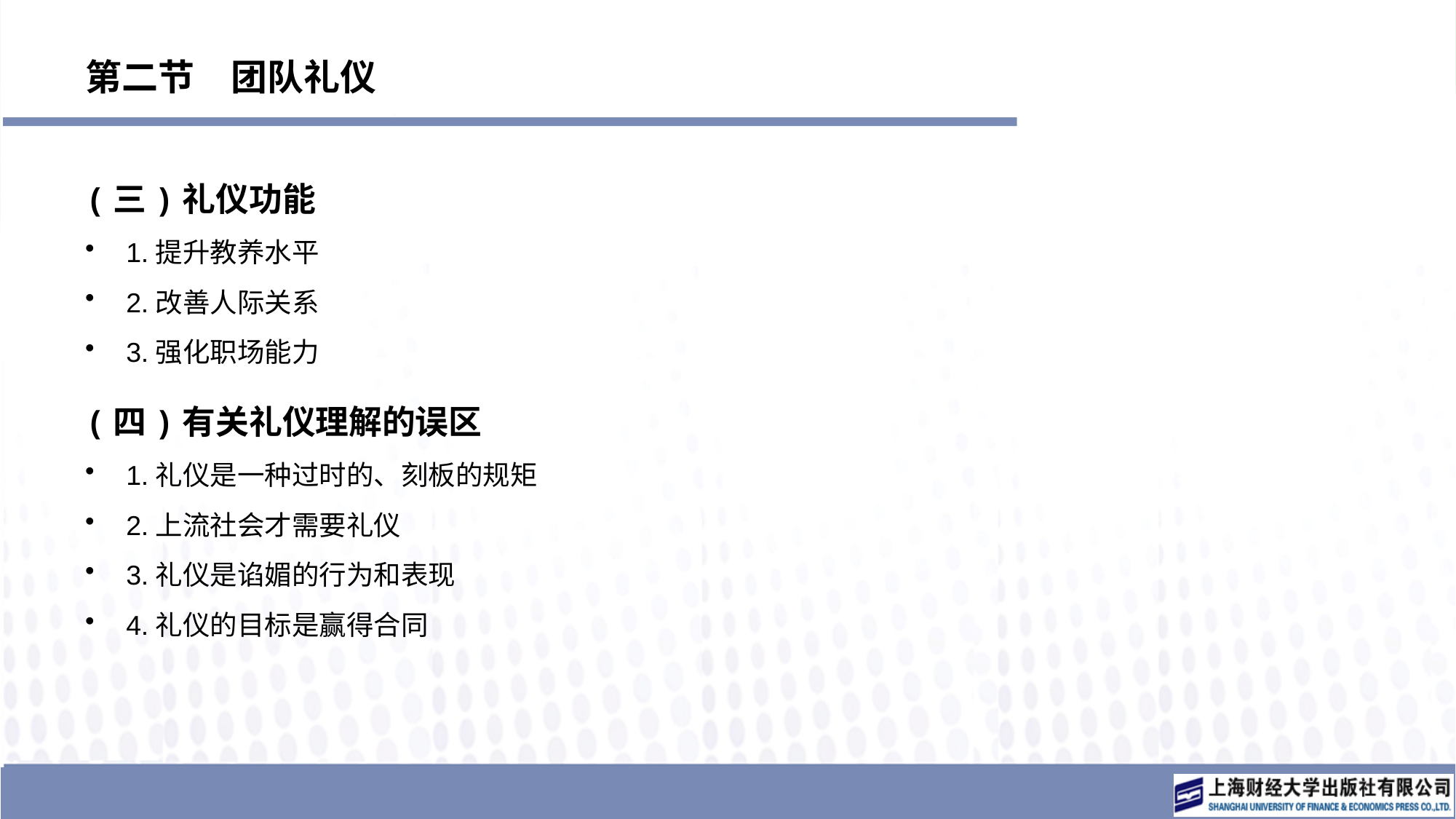

# 第二节　团队礼仪
(三)礼仪功能
1.提升教养水平
2.改善人际关系
3.强化职场能力
(四)有关礼仪理解的误区
1.礼仪是一种过时的、刻板的规矩
2.上流社会才需要礼仪
3.礼仪是谄媚的行为和表现
4.礼仪的目标是赢得合同